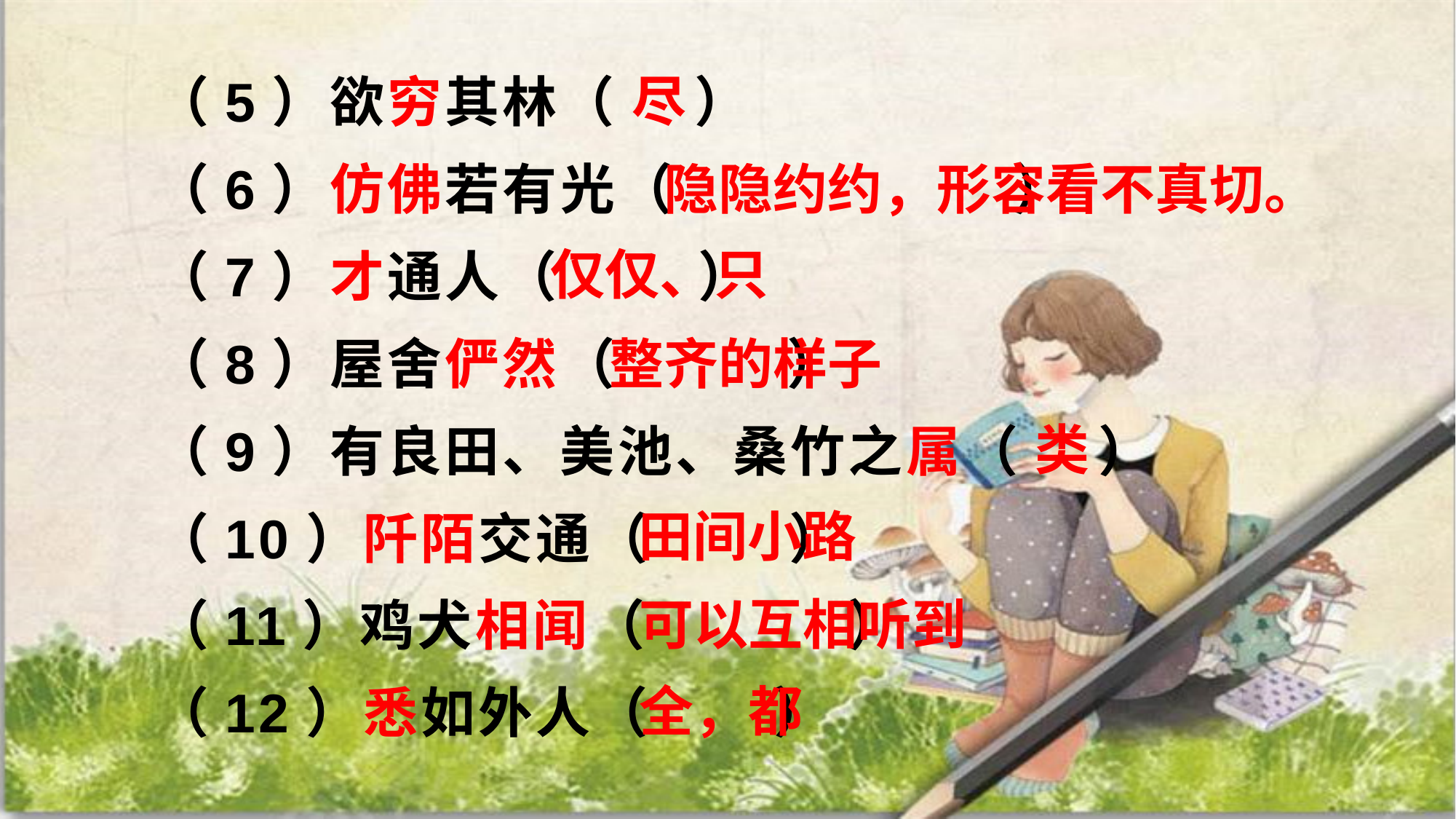

（5）欲穷其林（     ）
（6）仿佛若有光（                      ）
（7）才通人（         ）
（8）屋舍俨然（           ）
（9）有良田、美池、桑竹之属（     ）
（10）阡陌交通（         ）
（11）鸡犬相闻（             ）
（12）悉如外人（        ）
尽
隐隐约约，形容看不真切。
仅仅、只
整齐的样子
类
田间小路
可以互相听到
全，都